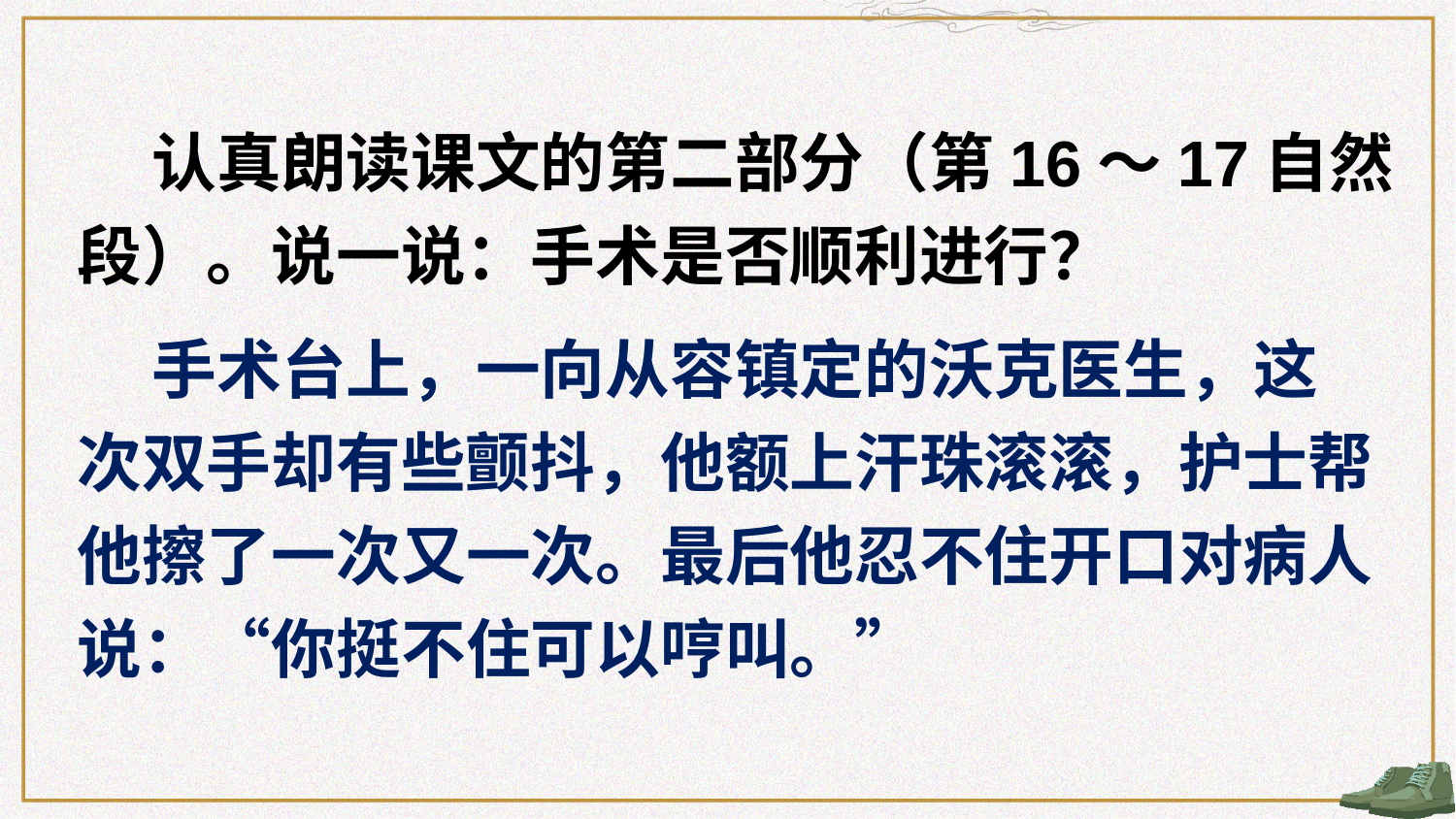

认真朗读课文的第二部分（第16～17自然段）。说一说：手术是否顺利进行？
    手术台上，一向从容镇定的沃克医生，这次双手却有些颤抖，他额上汗珠滚滚，护士帮他擦了一次又一次。最后他忍不住开口对病人说：“你挺不住可以哼叫。”